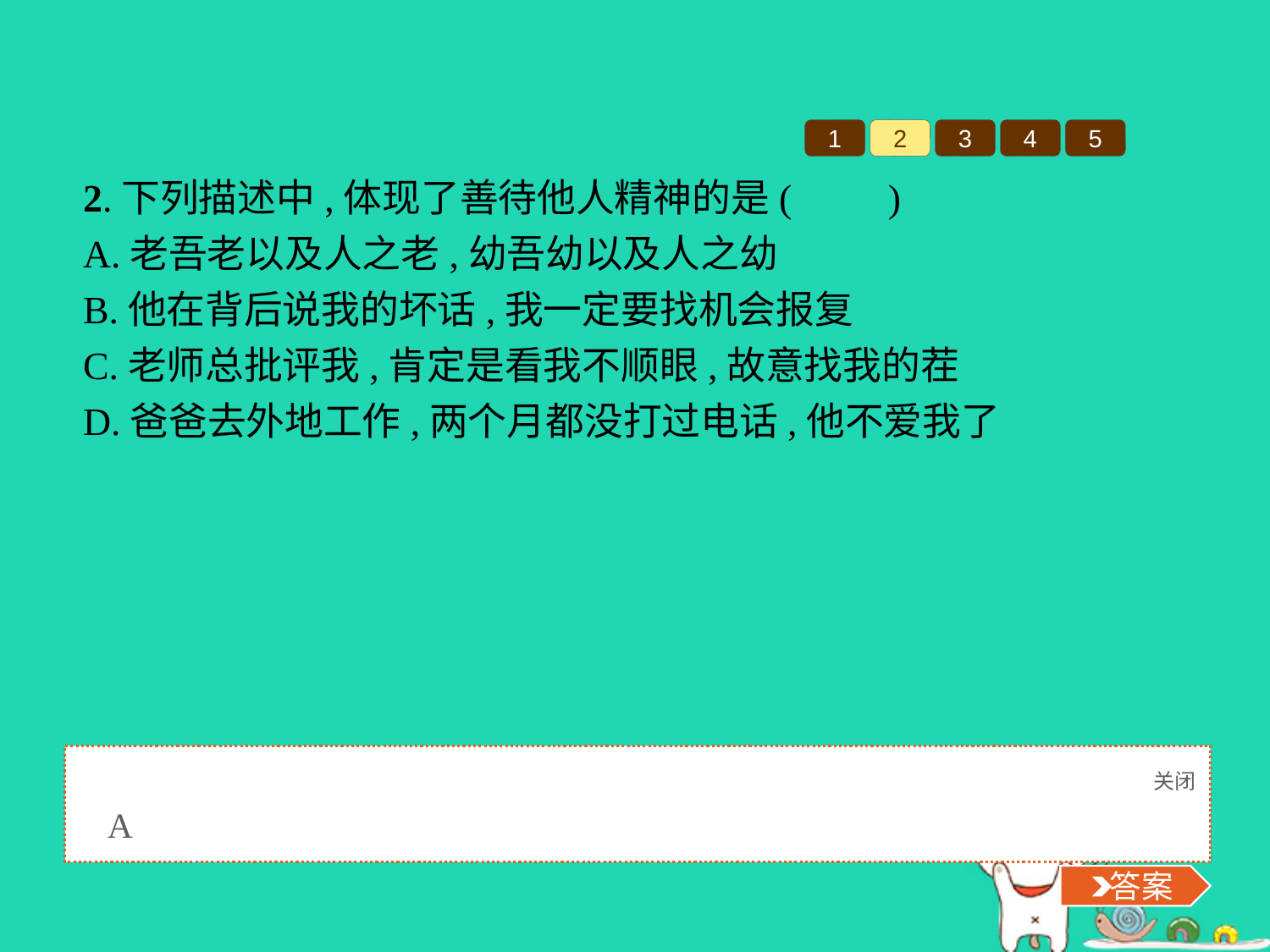

1
2
3
4
5
2.下列描述中,体现了善待他人精神的是(　　)
A.老吾老以及人之老,幼吾幼以及人之幼
B.他在背后说我的坏话,我一定要找机会报复
C.老师总批评我,肯定是看我不顺眼,故意找我的茬
D.爸爸去外地工作,两个月都没打过电话,他不爱我了

关闭
  答案

A
  答案